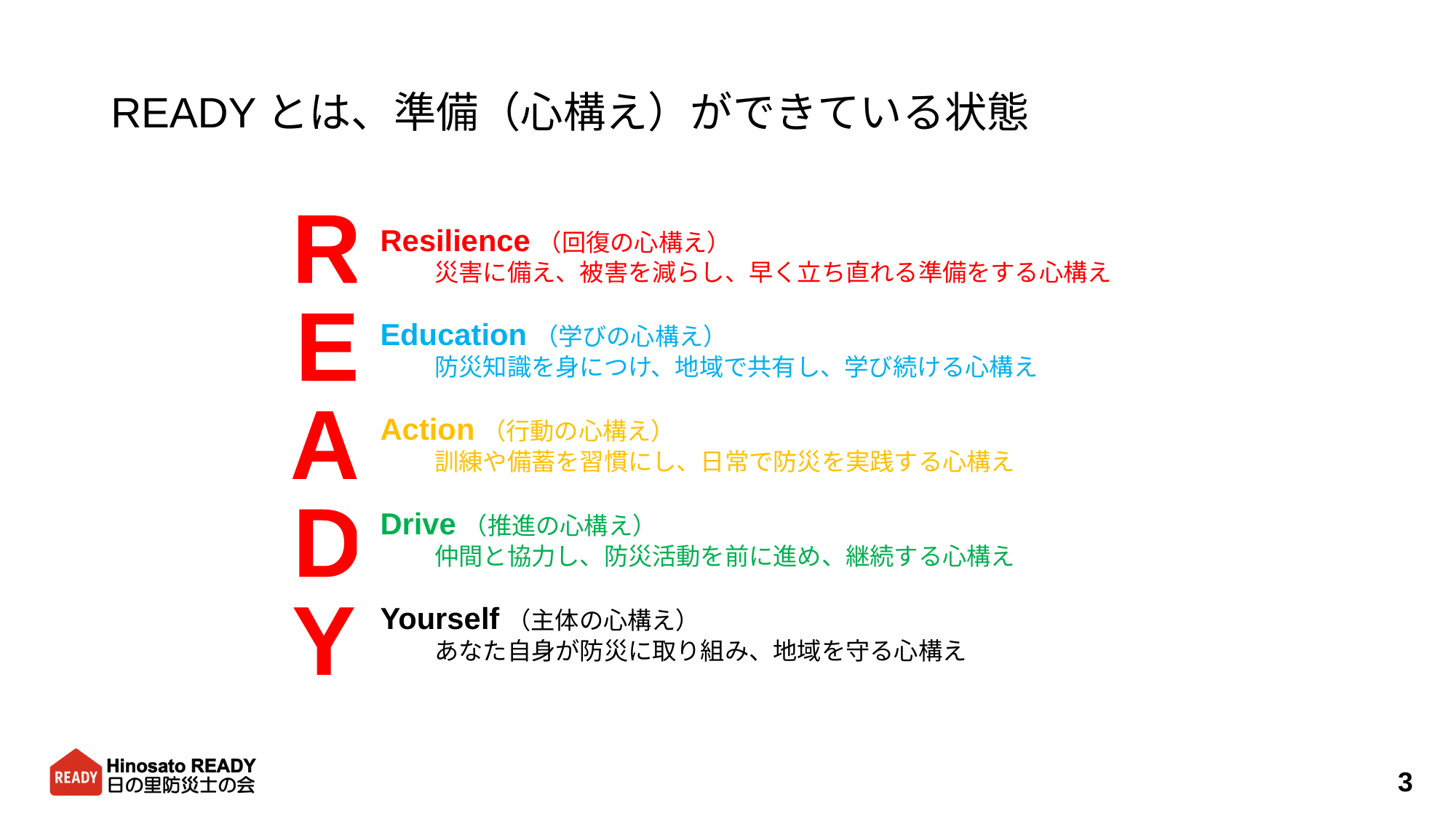

# READYとは、準備（心構え）ができている状態
R
E
A
D
Y
Resilience（回復の心構え）
災害に備え、被害を減らし、早く立ち直れる準備をする心構え

Education（学びの心構え）
防災知識を身につけ、地域で共有し、学び続ける心構え

Action（行動の心構え）
訓練や備蓄を習慣にし、日常で防災を実践する心構え

Drive（推進の心構え）
仲間と協力し、防災活動を前に進め、継続する心構え

Yourself（主体の心構え）
あなた自身が防災に取り組み、地域を守る心構え
3